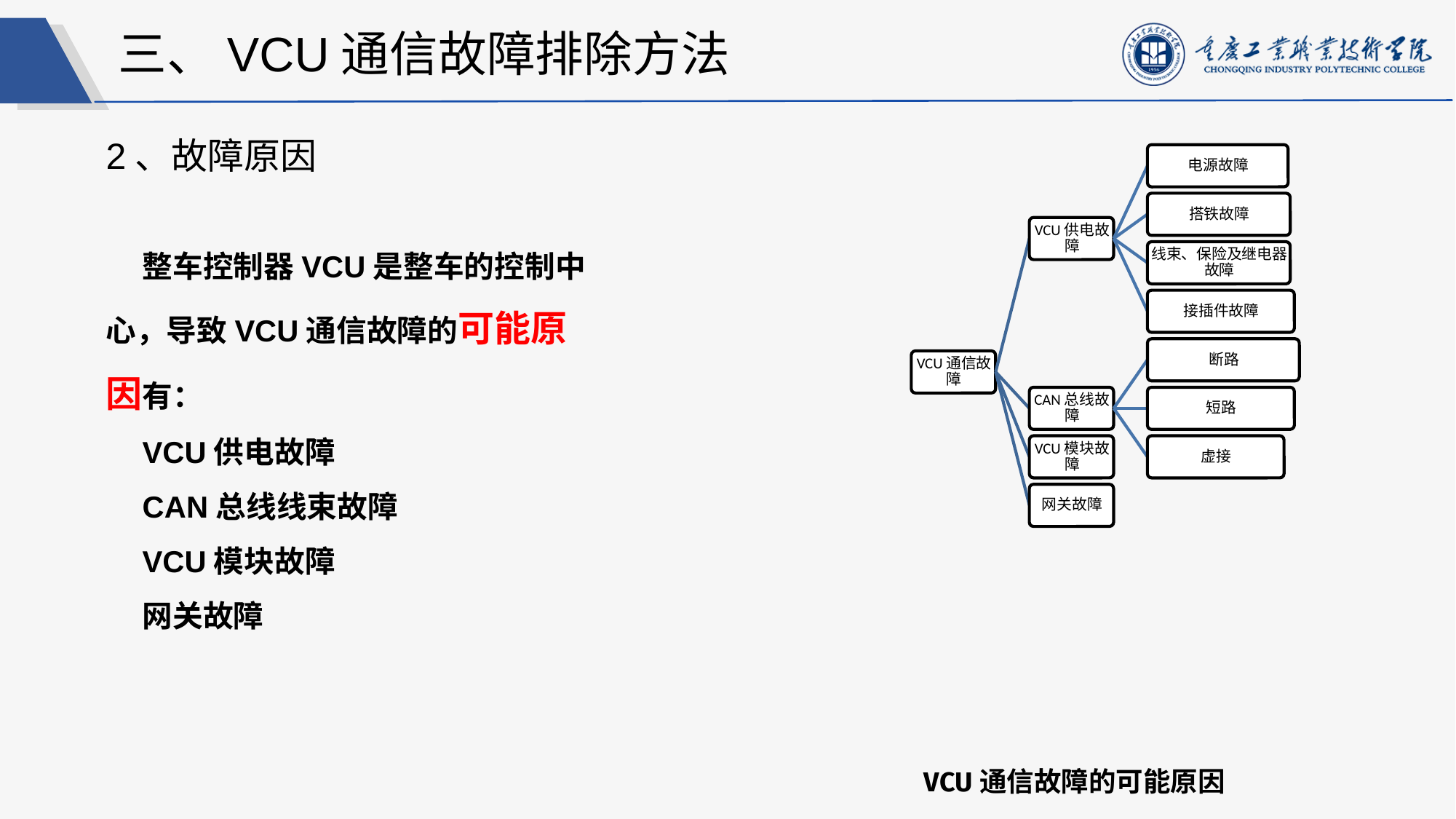

三、VCU通信故障排除方法
2、故障原因
VCU通信故障

VCU供电故障

电源故障

搭铁故障

线束、保险及继电器故障

接插件故障

CAN总线故障

断路

短路

虚接

VCU模块故障

网关故障
整车控制器VCU是整车的控制中心，导致VCU通信故障的可能原因有：
VCU供电故障
CAN总线线束故障
VCU模块故障
网关故障
VCU通信故障的可能原因